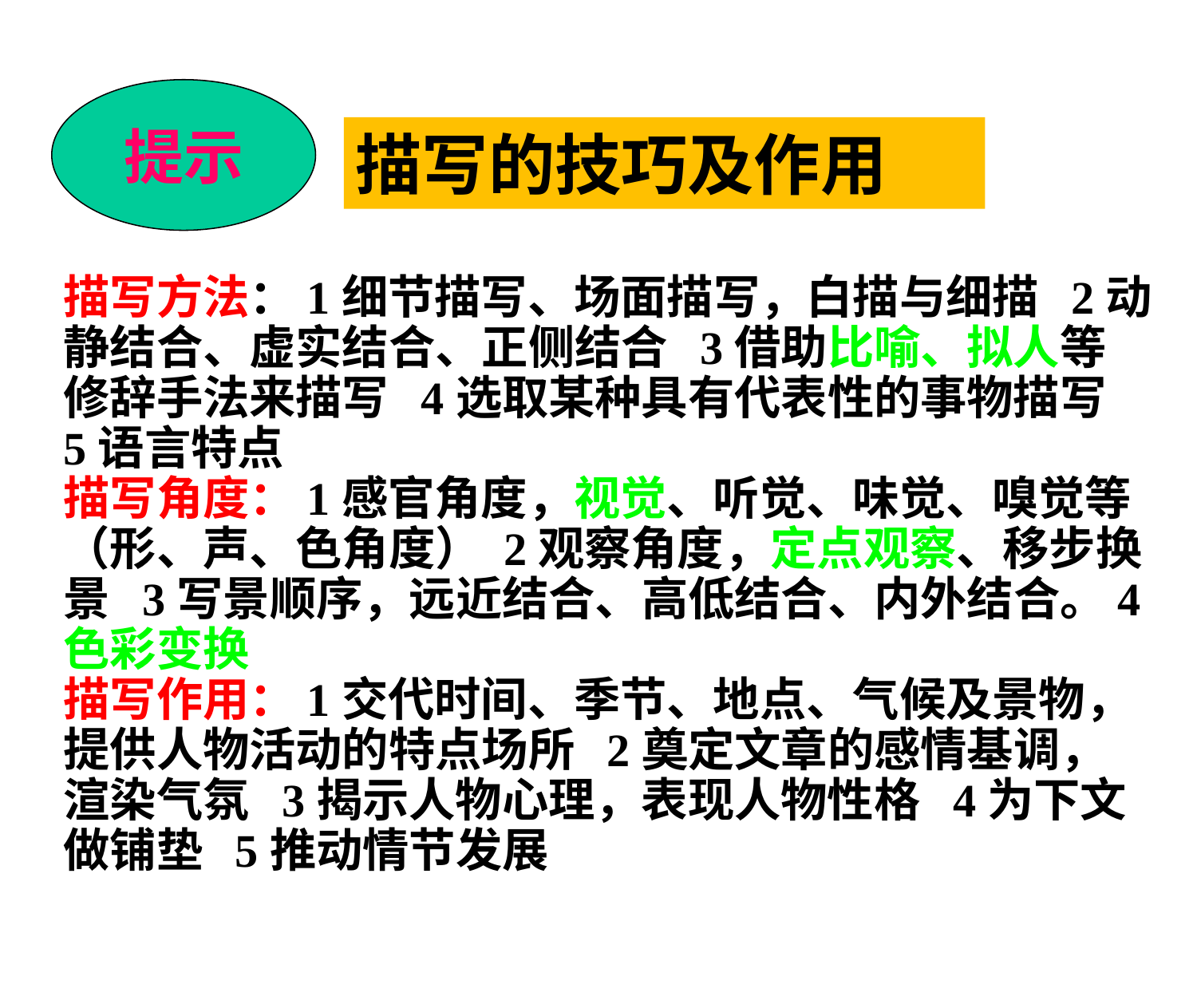

提示
描写的技巧及作用
描写方法：1细节描写、场面描写，白描与细描  2动静结合、虚实结合、正侧结合  3借助比喻、拟人等修辞手法来描写  4选取某种具有代表性的事物描写  5语言特点
描写角度：1感官角度，视觉、听觉、味觉、嗅觉等（形、声、色角度） 2观察角度，定点观察、移步换景  3写景顺序，远近结合、高低结合、内外结合。4色彩变换
描写作用：1交代时间、季节、地点、气候及景物，提供人物活动的特点场所  2奠定文章的感情基调，渲染气氛  3揭示人物心理，表现人物性格  4为下文做铺垫  5推动情节发展